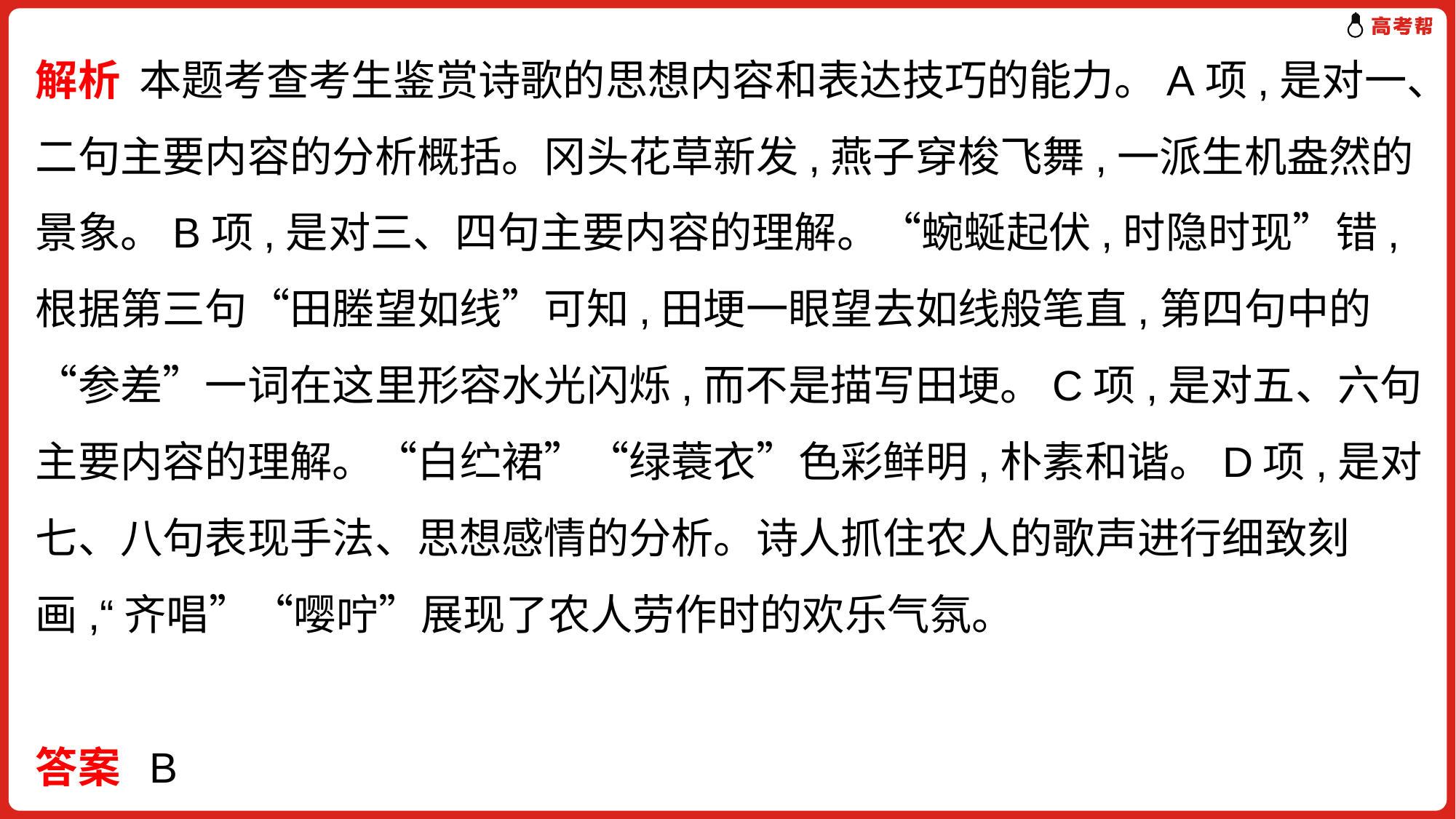

解析  本题考查考生鉴赏诗歌的思想内容和表达技巧的能力。A项,是对一、二句主要内容的分析概括。冈头花草新发,燕子穿梭飞舞,一派生机盎然的景象。B项,是对三、四句主要内容的理解。“蜿蜒起伏,时隐时现”错,根据第三句“田塍望如线”可知,田埂一眼望去如线般笔直,第四句中的“参差”一词在这里形容水光闪烁,而不是描写田埂。C项,是对五、六句主要内容的理解。“白纻裙”“绿蓑衣”色彩鲜明,朴素和谐。D项,是对七、八句表现手法、思想感情的分析。诗人抓住农人的歌声进行细致刻画,“齐唱”“嘤咛”展现了农人劳作时的欢乐气氛。

答案  B